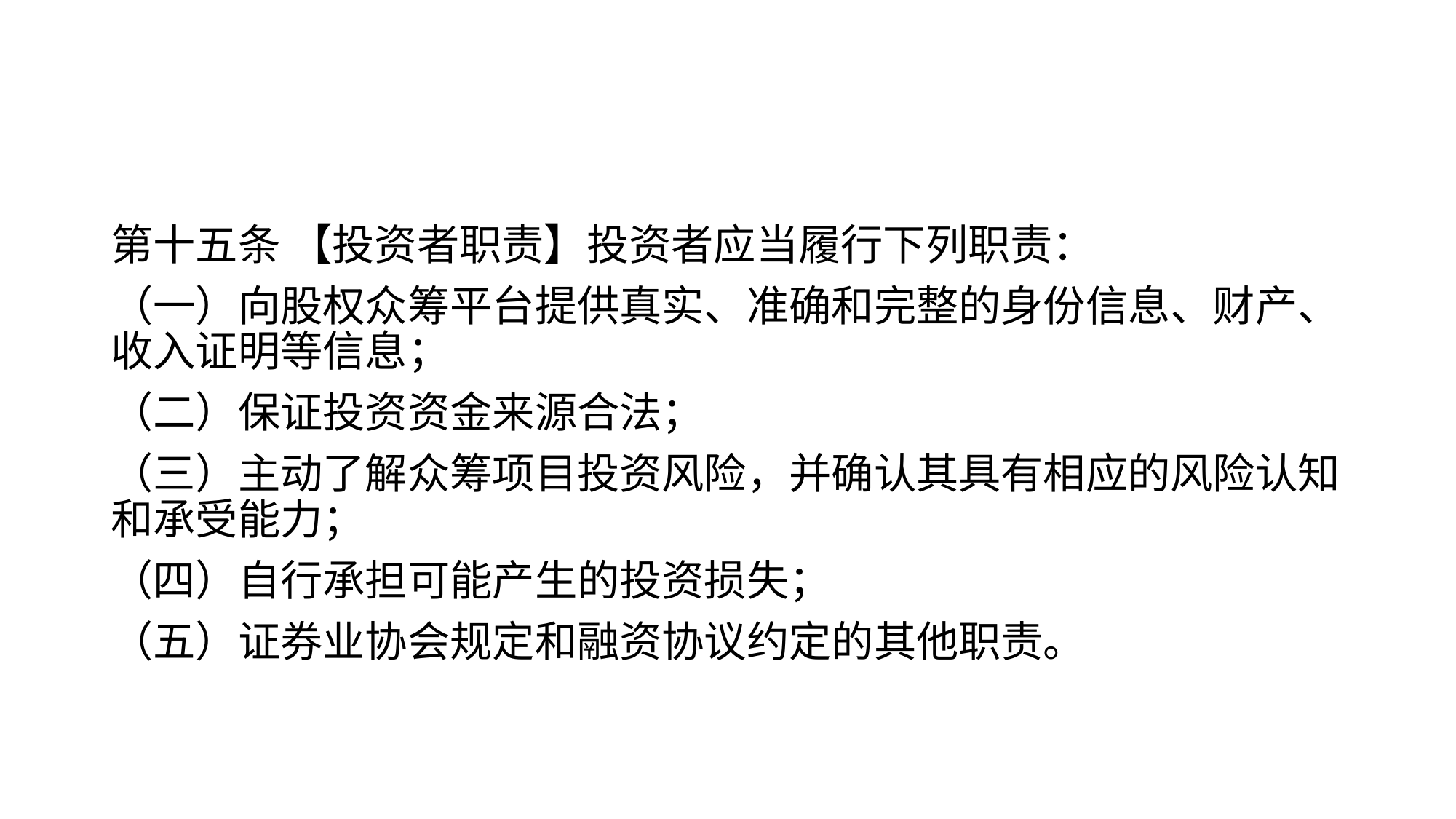

#
第十五条 【投资者职责】投资者应当履行下列职责：
（一）向股权众筹平台提供真实、准确和完整的身份信息、财产、收入证明等信息；
（二）保证投资资金来源合法；
（三）主动了解众筹项目投资风险，并确认其具有相应的风险认知和承受能力；
（四）自行承担可能产生的投资损失；
（五）证券业协会规定和融资协议约定的其他职责。